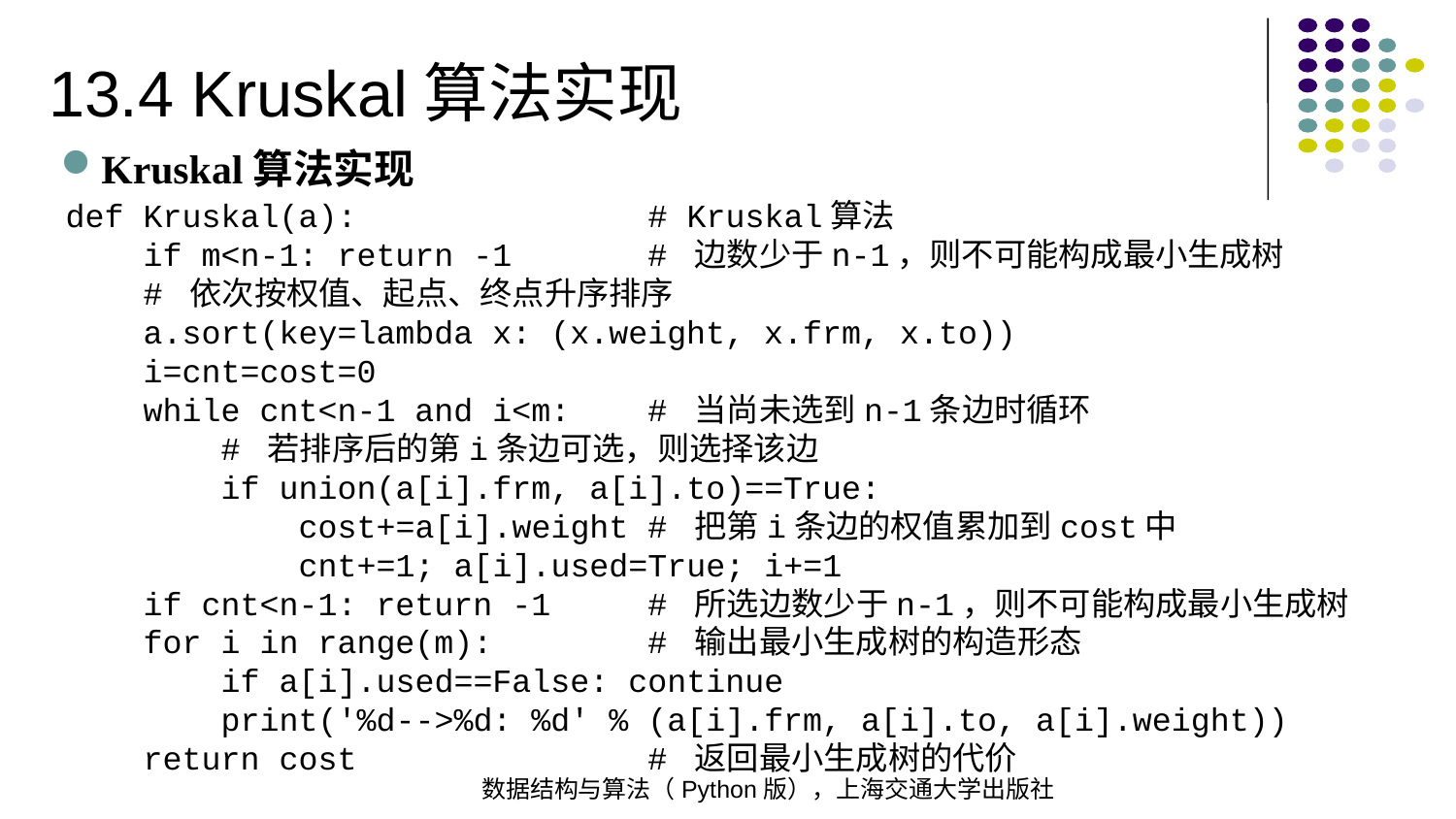

13.4 Kruskal算法实现
Kruskal算法实现
def Kruskal(a):               # Kruskal算法
    if m<n-1: return -1       # 边数少于n-1，则不可能构成最小生成树
    # 依次按权值、起点、终点升序排序
    a.sort(key=lambda x: (x.weight, x.frm, x.to))
    i=cnt=cost=0
    while cnt<n-1 and i<m:    # 当尚未选到n-1条边时循环
        # 若排序后的第i条边可选，则选择该边
        if union(a[i].frm, a[i].to)==True:
            cost+=a[i].weight # 把第i条边的权值累加到cost中
            cnt+=1; a[i].used=True; i+=1
    if cnt<n-1: return -1     # 所选边数少于n-1，则不可能构成最小生成树
    for i in range(m):        # 输出最小生成树的构造形态
        if a[i].used==False: continue
        print('%d-->%d: %d' % (a[i].frm, a[i].to, a[i].weight))
    return cost               # 返回最小生成树的代价